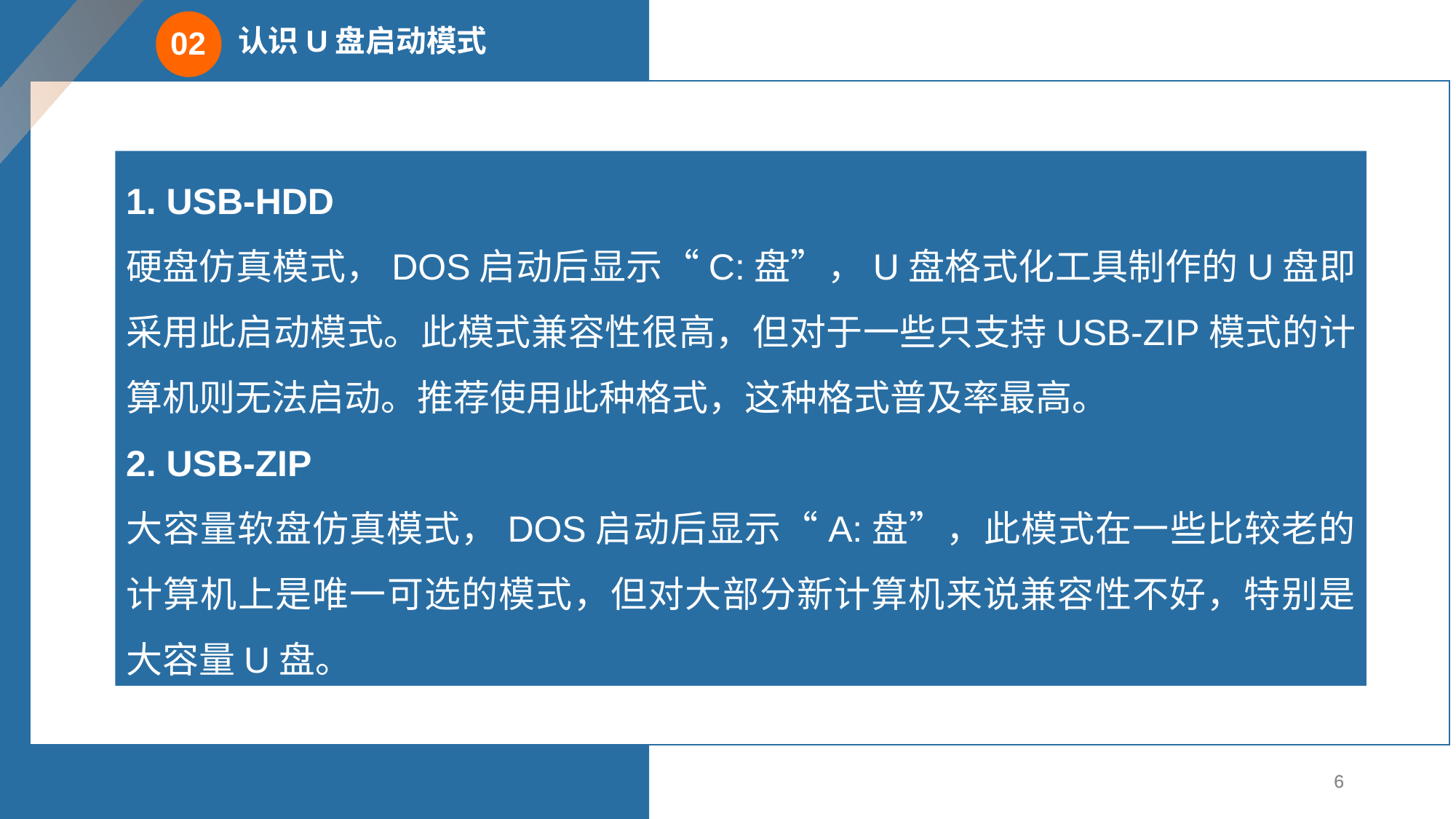

认识U盘启动模式

02
1. USB-HDD
硬盘仿真模式，DOS启动后显示“C:盘”，U盘格式化工具制作的U盘即采用此启动模式。此模式兼容性很高，但对于一些只支持USB-ZIP模式的计算机则无法启动。推荐使用此种格式，这种格式普及率最高。
2. USB-ZIP
大容量软盘仿真模式，DOS启动后显示“A:盘”，此模式在一些比较老的计算机上是唯一可选的模式，但对大部分新计算机来说兼容性不好，特别是大容量U盘。